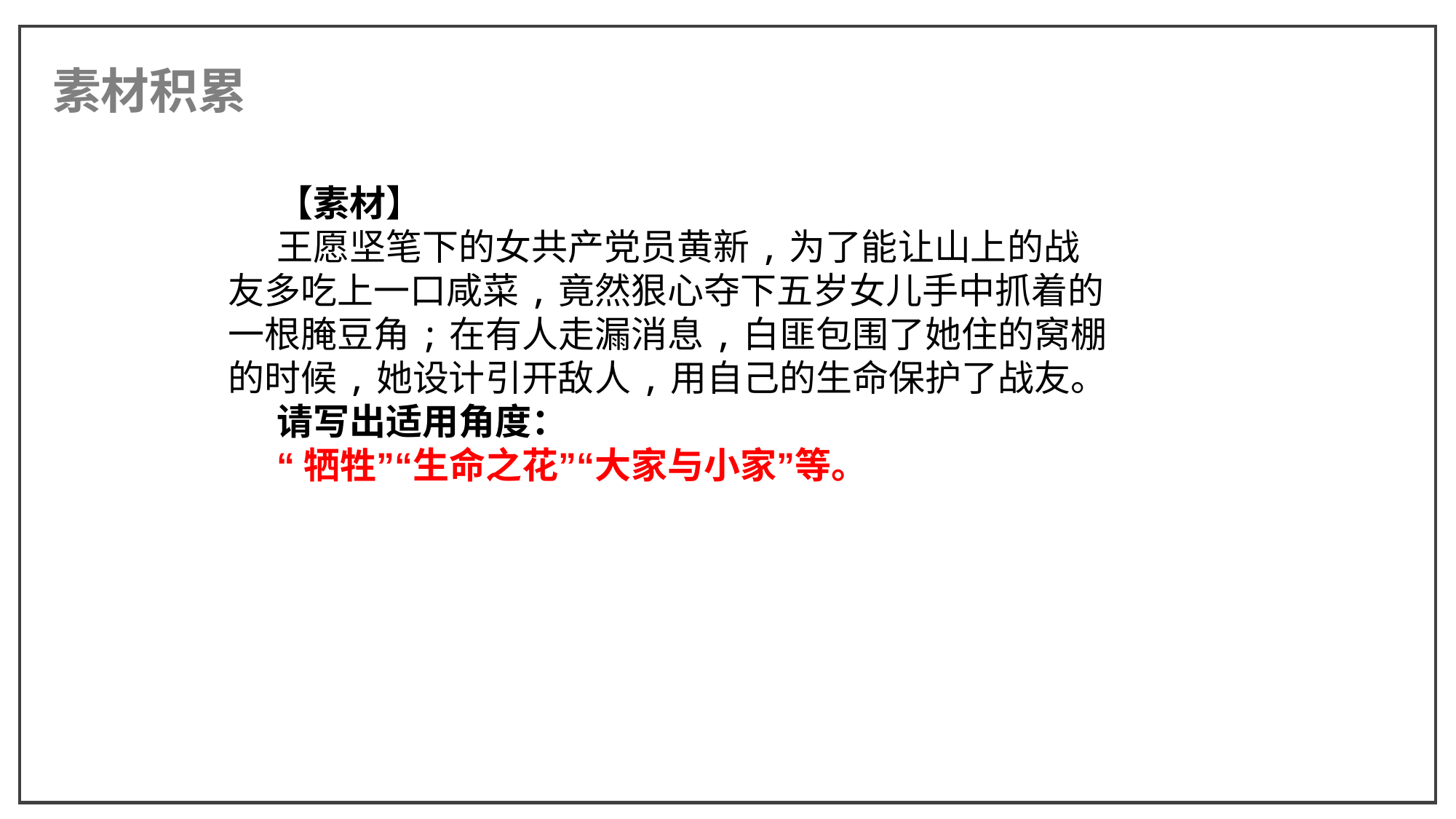

素材积累

【素材】
王愿坚笔下的女共产党员黄新,为了能让山上的战友多吃上一口咸菜,竟然狠心夺下五岁女儿手中抓着的一根腌豆角;在有人走漏消息,白匪包围了她住的窝棚的时候,她设计引开敌人,用自己的生命保护了战友。
请写出适用角度：
“牺牲”“生命之花”“大家与小家”等。